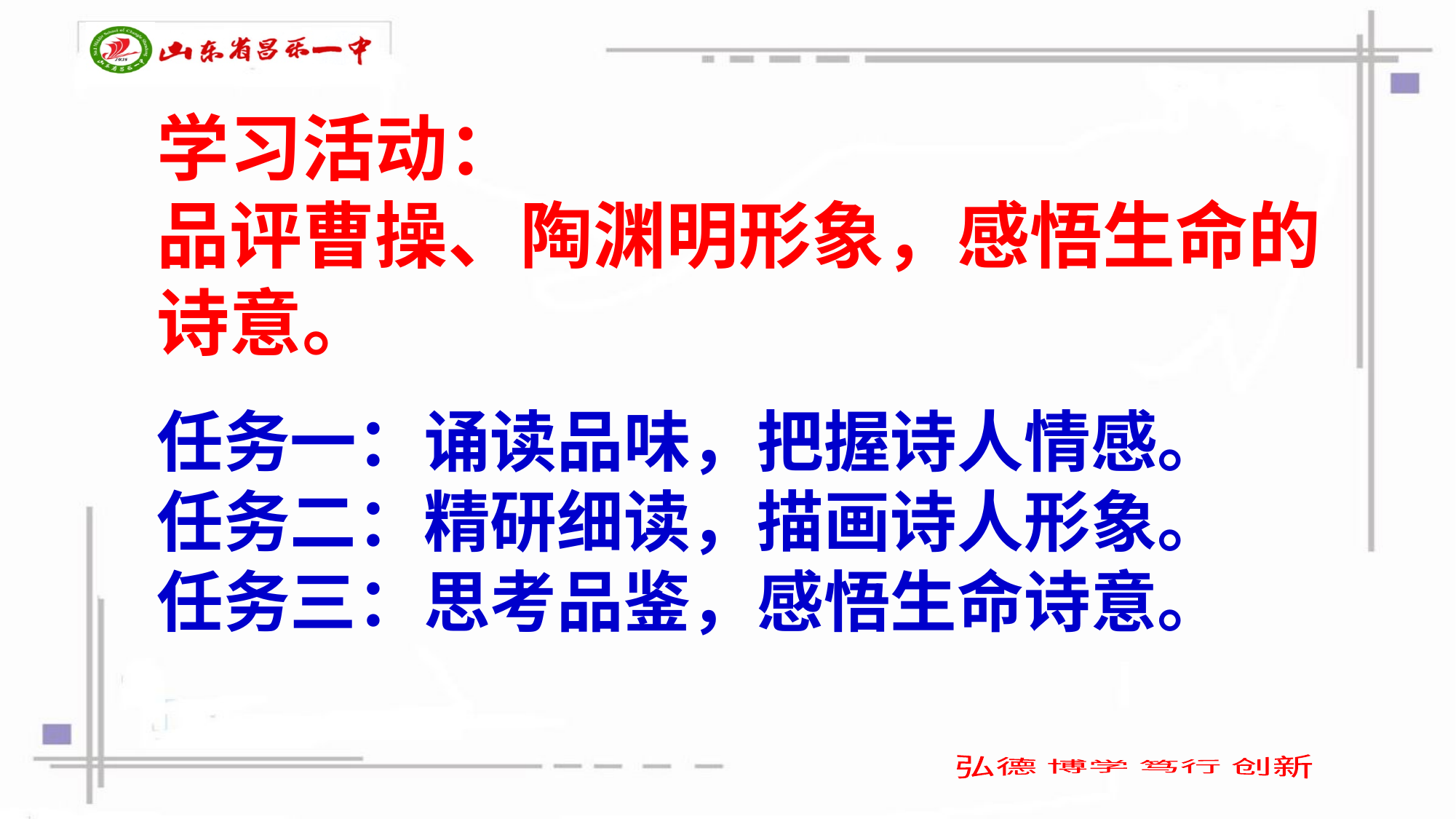

学习活动：
品评曹操、陶渊明形象，感悟生命的诗意。
任务一：诵读品味，把握诗人情感。
任务二：精研细读，描画诗人形象。
任务三：思考品鉴，感悟生命诗意。